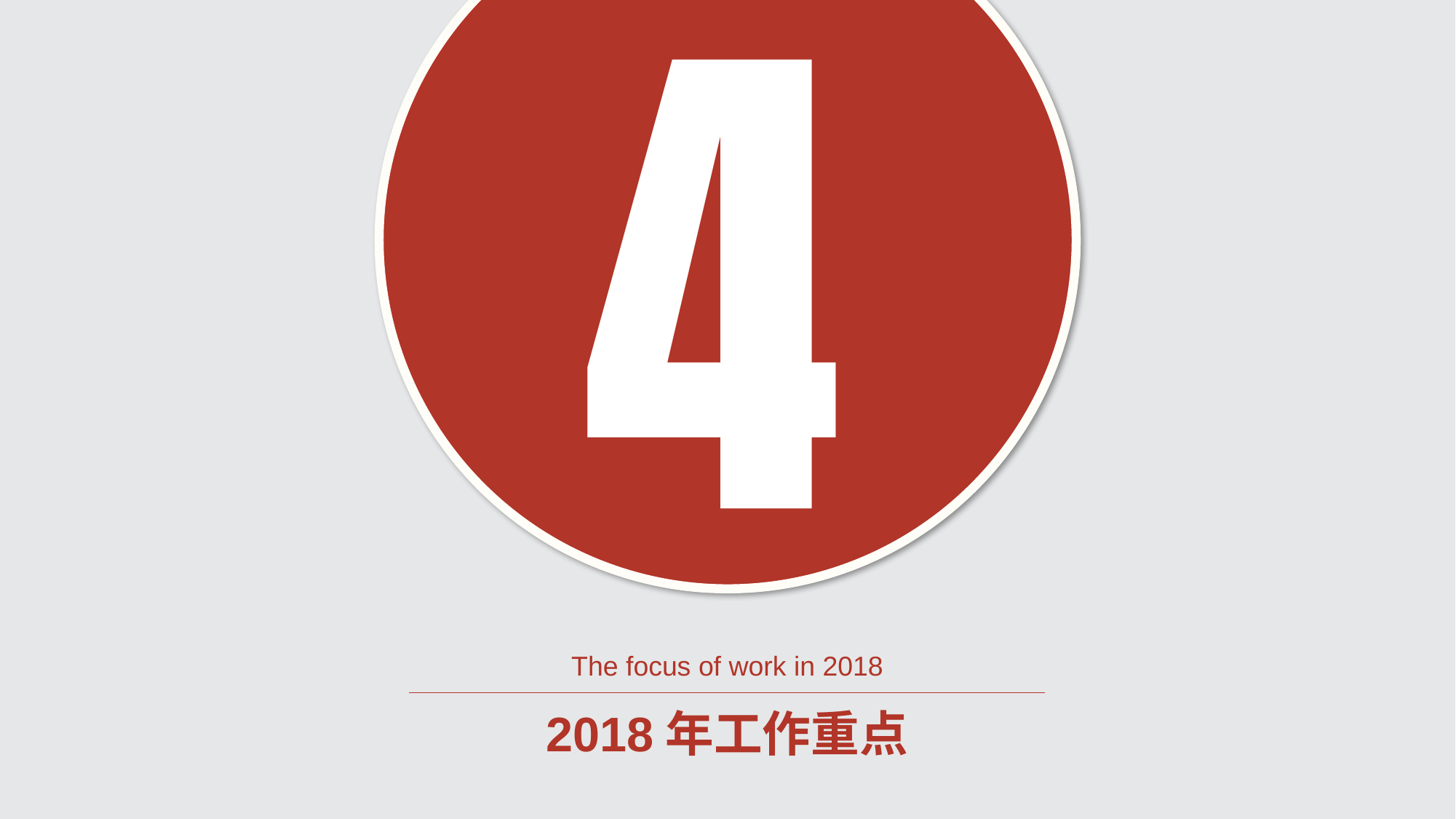

4
The focus of work in 2018
2018年工作重点